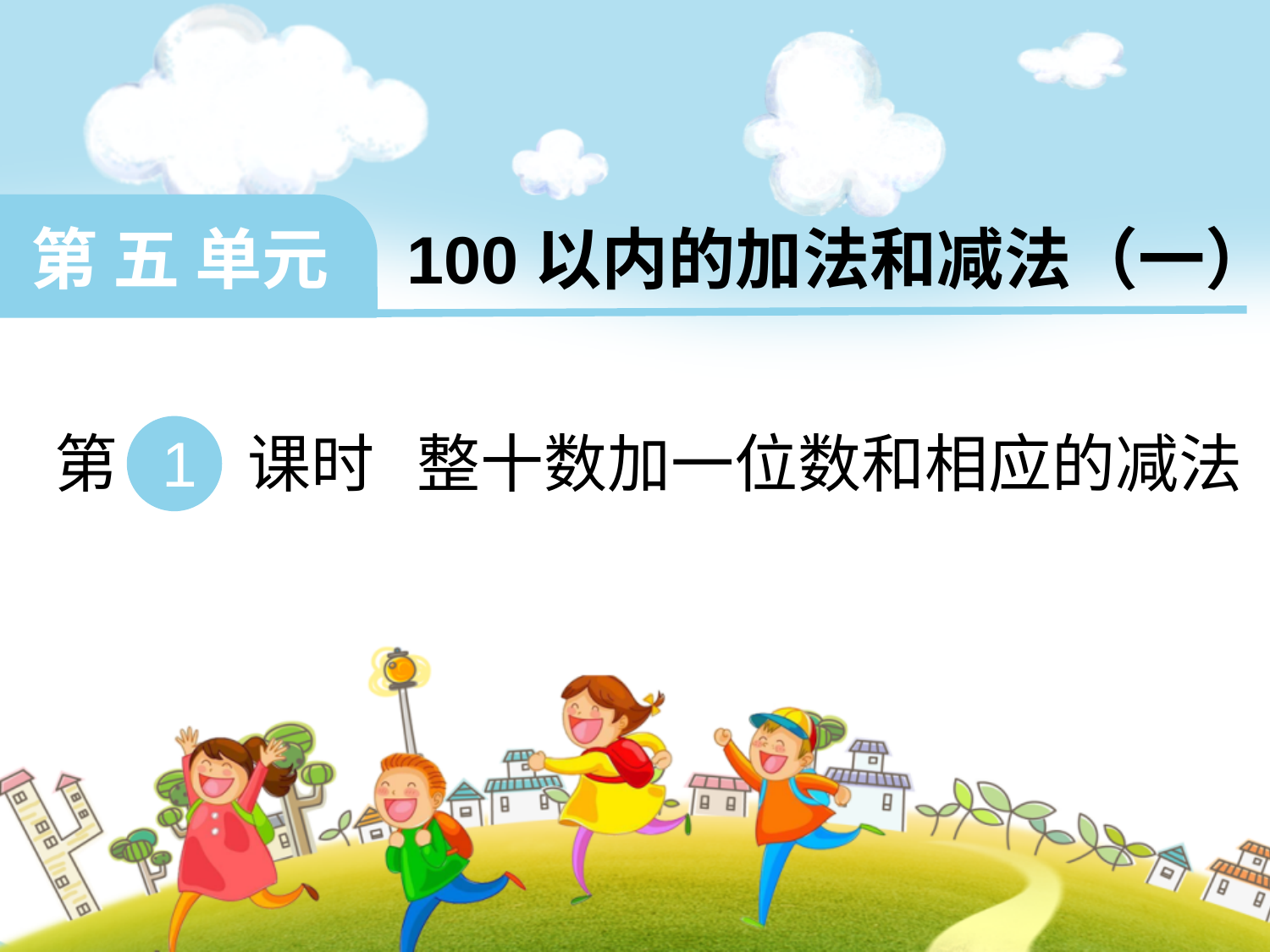

第 五 单元    100以内的加法和减法（一）

  第  1  课时   整十数加一位数和相应的减法